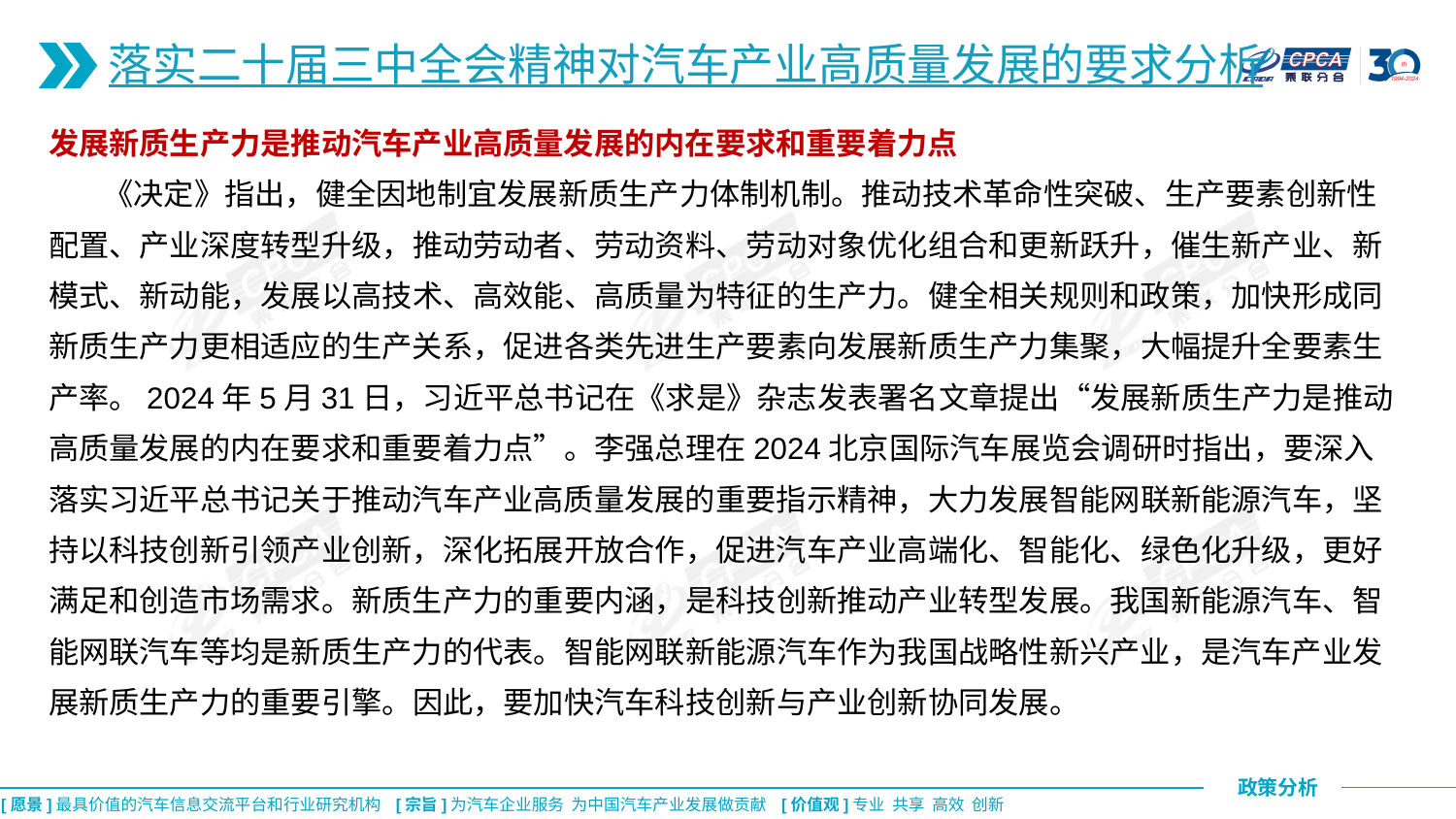

落实二十届三中全会精神对汽车产业高质量发展的要求分析
发展新质生产力是推动汽车产业高质量发展的内在要求和重要着力点
       《决定》指出，健全因地制宜发展新质生产力体制机制。推动技术革命性突破、生产要素创新性配置、产业深度转型升级，推动劳动者、劳动资料、劳动对象优化组合和更新跃升，催生新产业、新模式、新动能，发展以高技术、高效能、高质量为特征的生产力。健全相关规则和政策，加快形成同新质生产力更相适应的生产关系，促进各类先进生产要素向发展新质生产力集聚，大幅提升全要素生产率。2024年5月31日，习近平总书记在《求是》杂志发表署名文章提出“发展新质生产力是推动高质量发展的内在要求和重要着力点”。李强总理在2024北京国际汽车展览会调研时指出，要深入落实习近平总书记关于推动汽车产业高质量发展的重要指示精神，大力发展智能网联新能源汽车，坚持以科技创新引领产业创新，深化拓展开放合作，促进汽车产业高端化、智能化、绿色化升级，更好满足和创造市场需求。新质生产力的重要内涵，是科技创新推动产业转型发展。我国新能源汽车、智能网联汽车等均是新质生产力的代表。智能网联新能源汽车作为我国战略性新兴产业，是汽车产业发展新质生产力的重要引擎。因此，要加快汽车科技创新与产业创新协同发展。